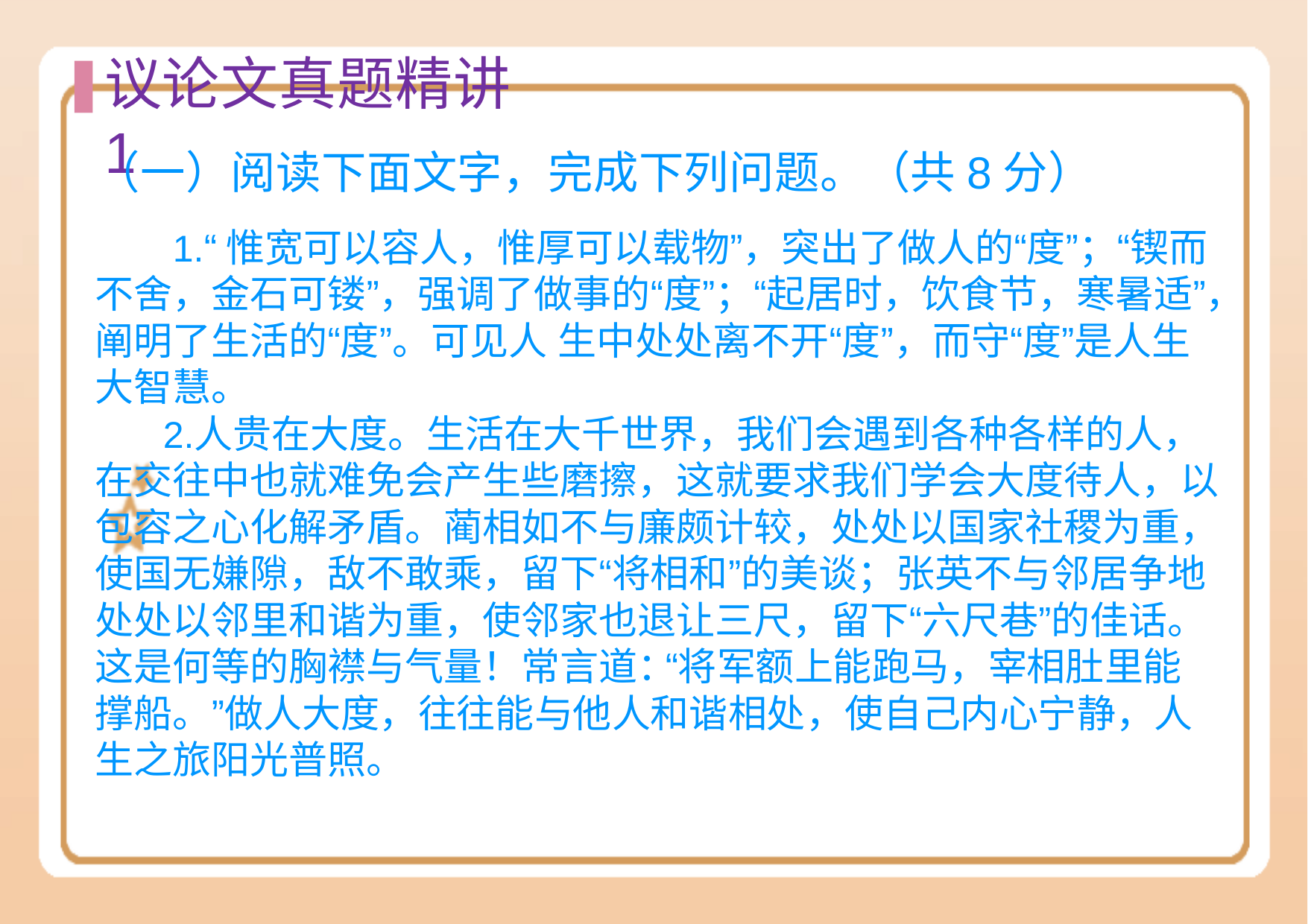

# 议论⽂真题精讲1

（一）阅读下面文字，完成下列问题。（共8分）
“惟宽可以容人，惟厚可以载物”，突出了做人的“度”；“锲而不舍，金石可镂”，强调了做事的“度”；“起居时，饮食节，寒暑适”，阐明了生活的“度”。可见人 生中处处离不开“度”，而守“度”是人生大智慧。
人贵在大度。生活在大千世界，我们会遇到各种各样的人，  在交往中也就难免会产生些磨擦，这就要求我们学会大度待人，以 包容之心化解矛盾。蔺相如不与廉颇计较，处处以国家社稷为重， 使国无嫌隙，敌不敢乘，留下“将相和”的美谈；张英不与邻居争地 处处以邻里和谐为重，使邻家也退让三尺，留下“六尺巷”的佳话。 这是何等的胸襟与气量！常言道：“将军额上能跑马，宰相肚里能 撑船。”做人大度，往往能与他人和谐相处，使自己内心宁静，人 生之旅阳光普照。